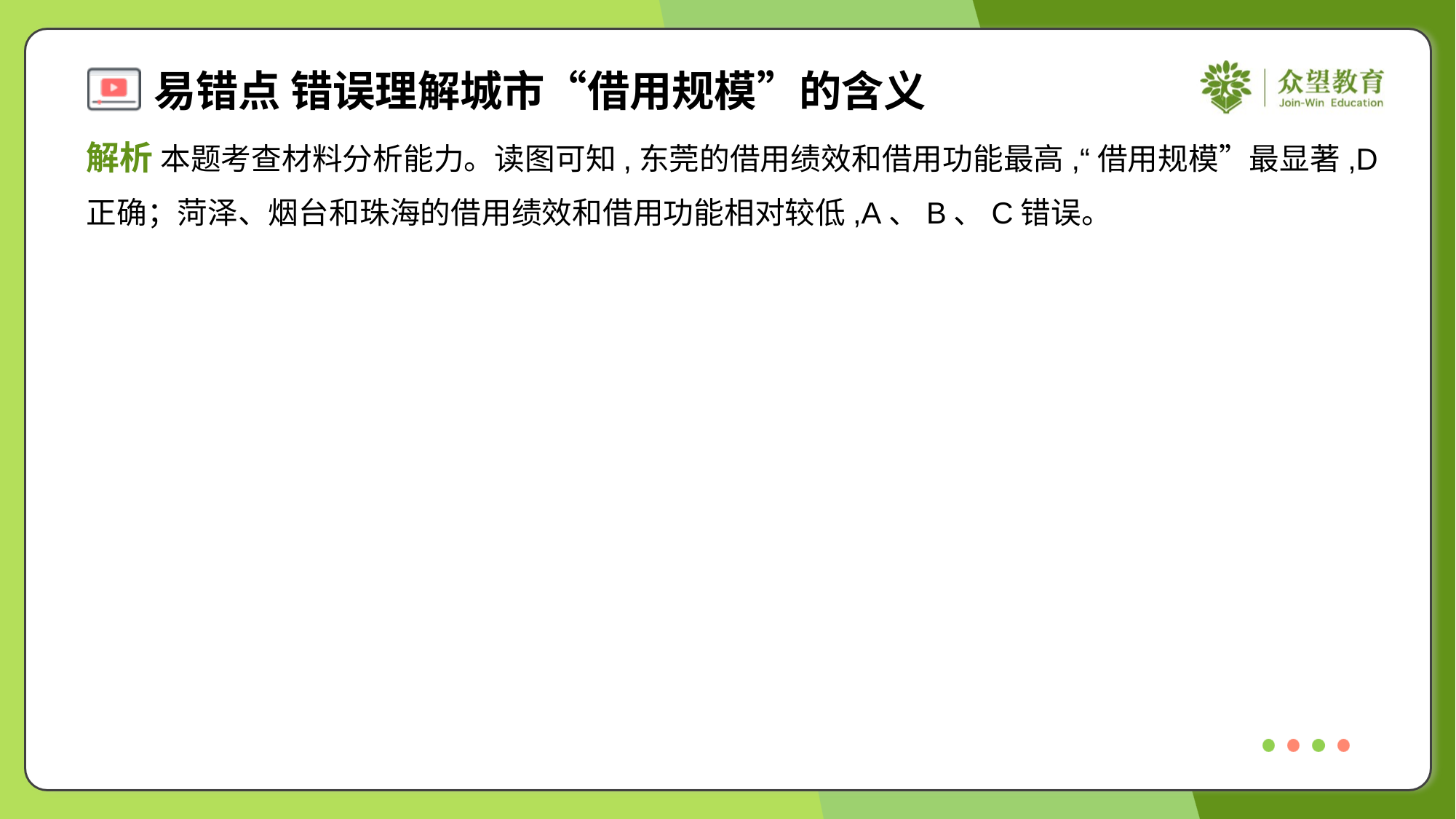

解析 本题考查材料分析能力。读图可知,东莞的借用绩效和借用功能最高,“借用规模”最显著,D
正确；菏泽、烟台和珠海的借用绩效和借用功能相对较低,A、B、C错误。